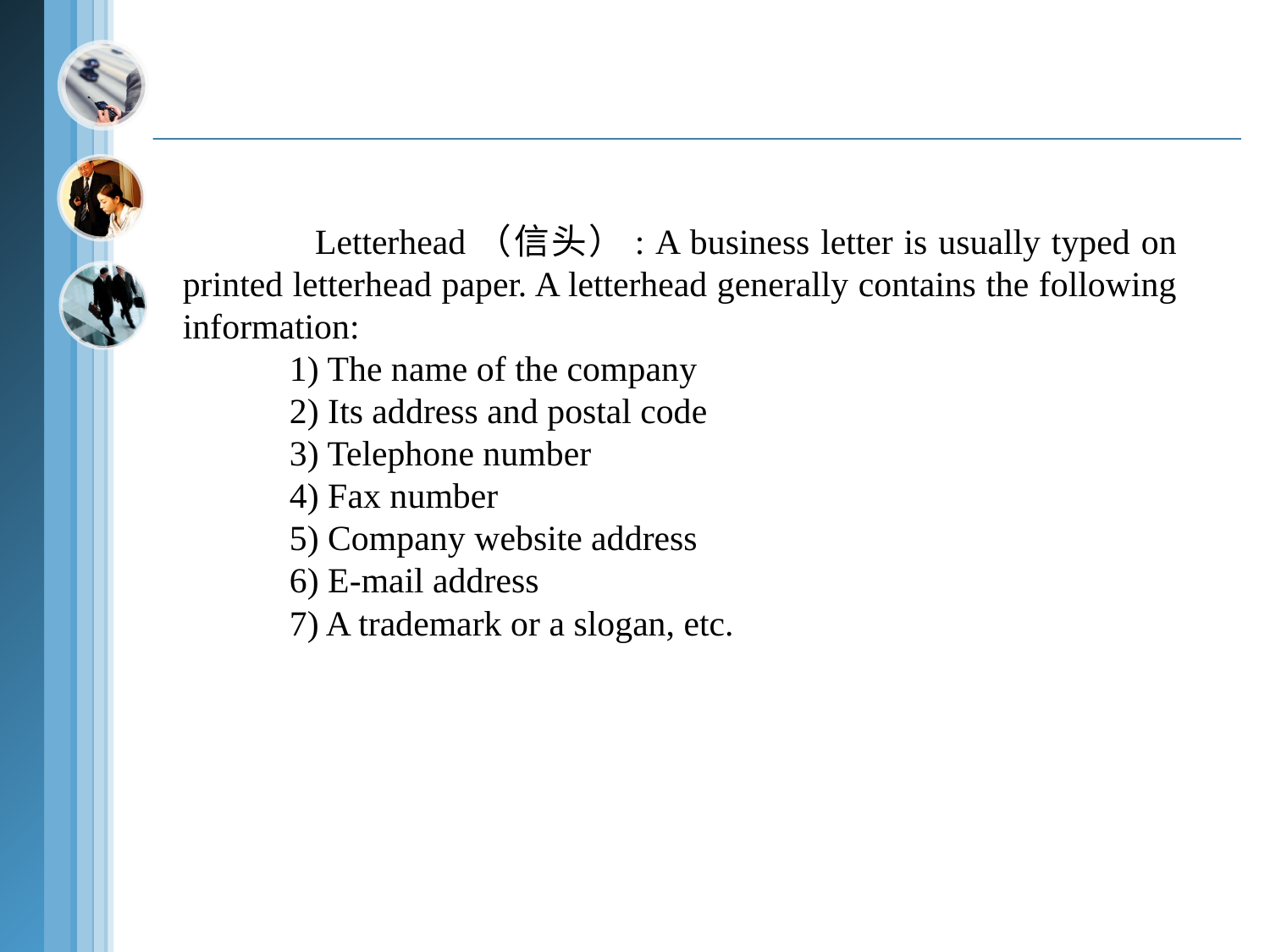

Letterhead（信头）: A business letter is usually typed on printed letterhead paper. A letterhead generally contains the following information:
            1) The name of the company
            2) Its address and postal code
            3) Telephone number
            4) Fax number
            5) Company website address
            6) E-mail address
            7) A trademark or a slogan, etc.